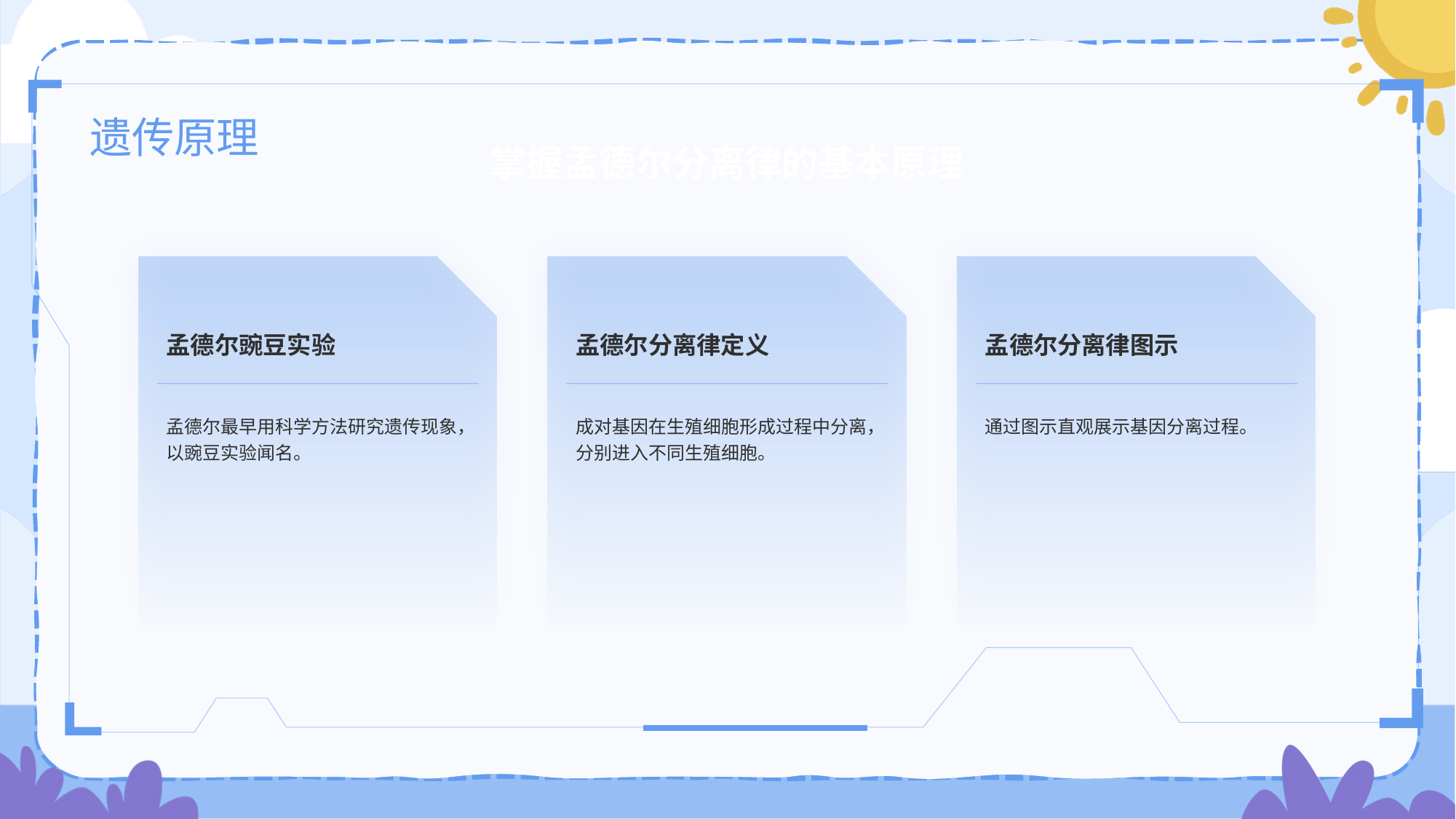

# 遗传原理

掌握孟德尔分离律的基本原理

孟德尔豌豆实验
孟德尔最早用科学方法研究遗传现象，以豌豆实验闻名。

孟德尔分离律定义
成对基因在生殖细胞形成过程中分离，分别进入不同生殖细胞。

孟德尔分离律图示
通过图示直观展示基因分离过程。